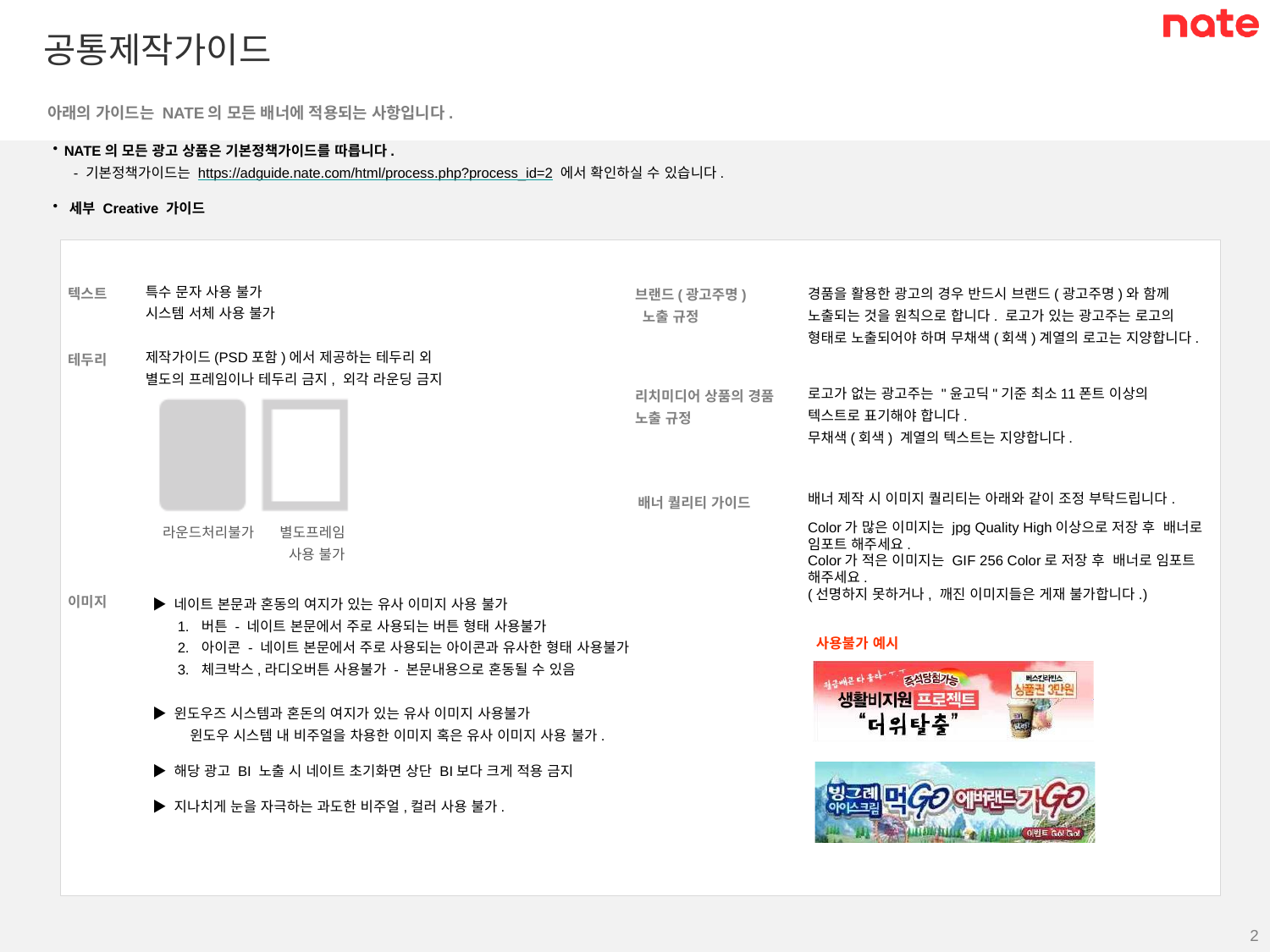

# 공통제작가이드
아래의 가이드는 NATE의 모든 배너에 적용되는 사항입니다.

NATE의 모든 광고 상품은 기본정책가이드를 따릅니다.
- 기본정책가이드는 https://adguide.nate.com/html/process.php?process_id=2 에서 확인하실 수 있습니다.

세부 Creative 가이드

특수 문자 사용 불가  시스템 서체 사용 불가
경품을 활용한 광고의 경우 반드시 브랜드(광고주명)와 함께  노출되는 것을 원칙으로 합니다. 로고가 있는 광고주는 로고의  형태로 노출되어야 하며 무채색(회색)계열의 로고는 지양합니다.
브랜드(광고주명)  노출 규정
텍스트
제작가이드(PSD포함)에서 제공하는 테두리 외  별도의 프레임이나 테두리 금지, 외각 라운딩 금지
테두리
로고가 없는 광고주는 "윤고딕"기준 최소11폰트 이상의  텍스트로 표기해야 합니다.
무채색(회색) 계열의 텍스트는 지양합니다.
리치미디어 상품의 경품  노출 규정

배너 제작 시 이미지 퀄리티는 아래와 같이 조정 부탁드립니다.

Color가 많은 이미지는 jpg Quality High이상으로 저장 후  배너로 임포트 해주세요.
Color가 적은 이미지는 GIF 256 Color로 저장 후  배너로 임포트 해주세요.
(선명하지 못하거나, 깨진 이미지들은 게재 불가합니다.)
배너 퀄리티 가이드
라운드처리불가	별도프레임
사용 불가
▶ 네이트 본문과 혼동의 여지가 있는 유사 이미지 사용 불가
버튼 - 네이트 본문에서 주로 사용되는 버튼 형태 사용불가
아이콘 - 네이트 본문에서 주로 사용되는 아이콘과 유사한 형태 사용불가
체크박스,라디오버튼 사용불가 - 본문내용으로 혼동될 수 있음
이미지

사용불가 예시

▶ 윈도우즈 시스템과 혼돈의 여지가 있는 유사 이미지 사용불가
윈도우 시스템 내 비주얼을 차용한 이미지 혹은 유사 이미지 사용 불가.

▶ 해당 광고 BI 노출 시 네이트 초기화면 상단 BI보다 크게 적용 금지

▶ 지나치게 눈을 자극하는 과도한 비주얼,컬러 사용 불가.